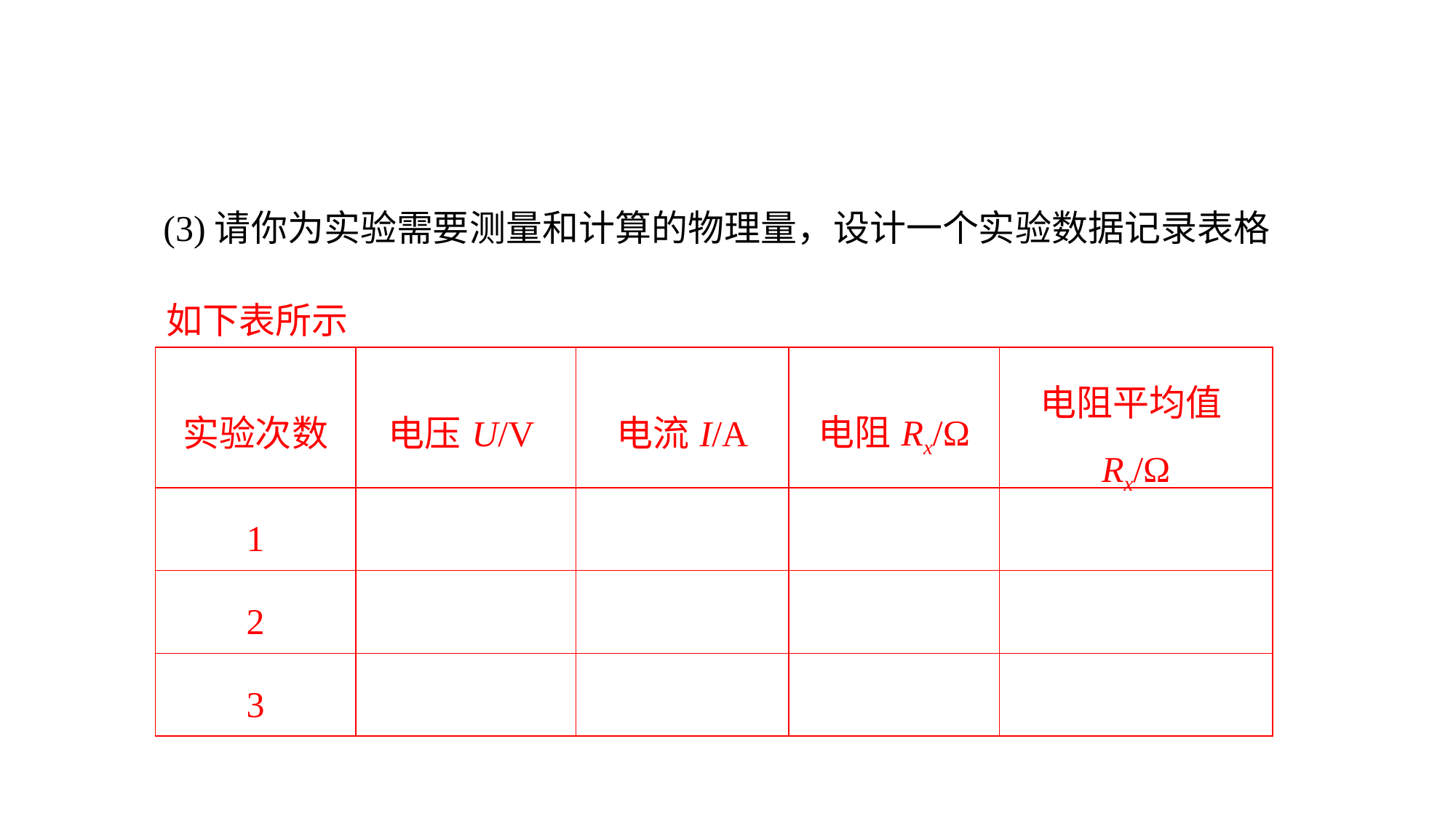

(3)请你为实验需要测量和计算的物理量，设计一个实验数据记录表格
如下表所示
| 实验次数 | 电压U/V | 电流I/A | 电阻Rx/Ω | 电阻平均值Rx/Ω |
| --- | --- | --- | --- | --- |
| 1 |  |  |  |  |
| 2 |  |  |  |  |
| 3 |  |  |  |  |